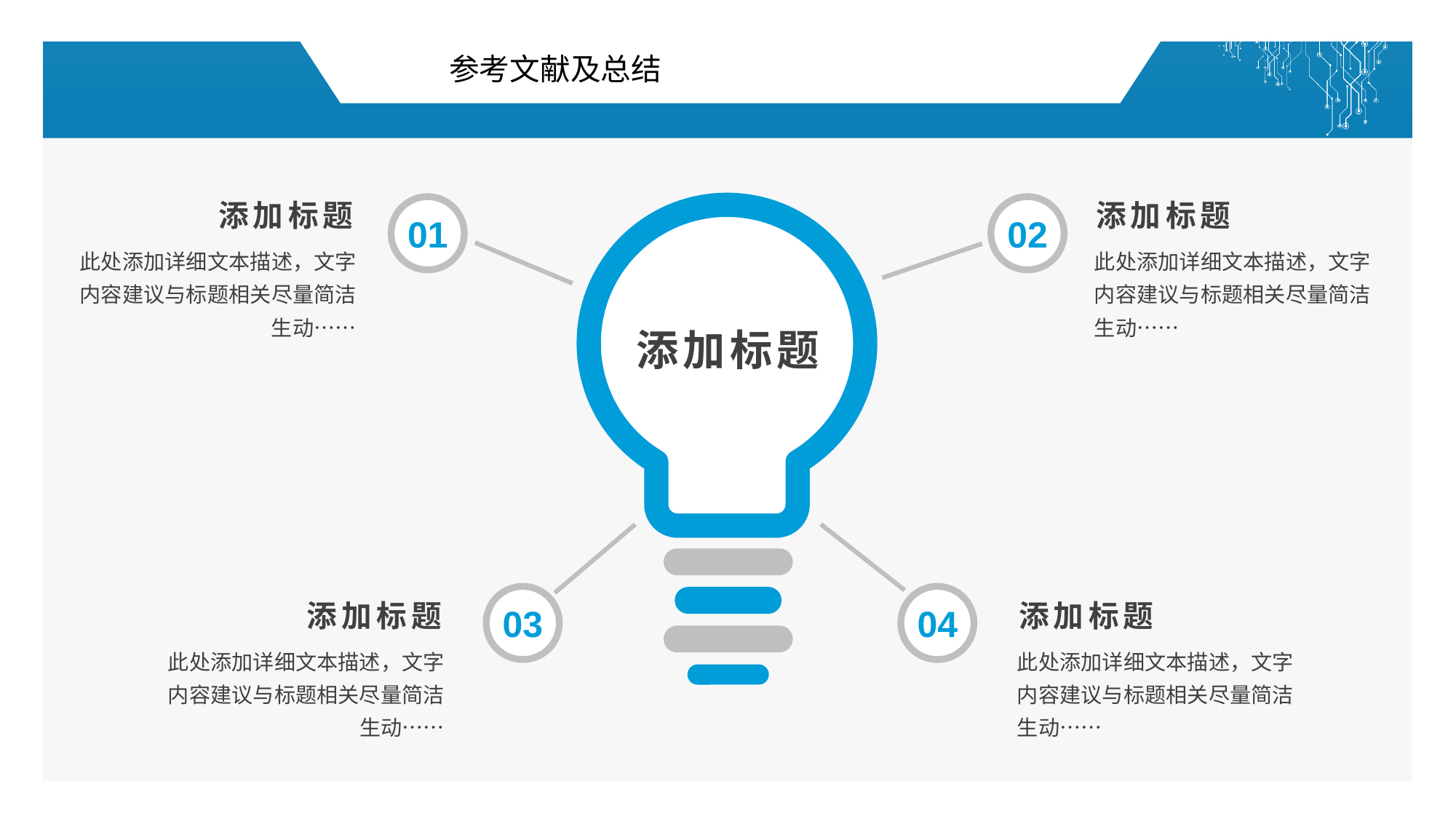

参考文献及总结
添加标题
此处添加详细文本描述，文字内容建议与标题相关尽量简洁生动……
添加标题
此处添加详细文本描述，文字内容建议与标题相关尽量简洁生动……
01
02

添加标题

04
03
添加标题
此处添加详细文本描述，文字内容建议与标题相关尽量简洁生动……
添加标题
此处添加详细文本描述，文字内容建议与标题相关尽量简洁生动……